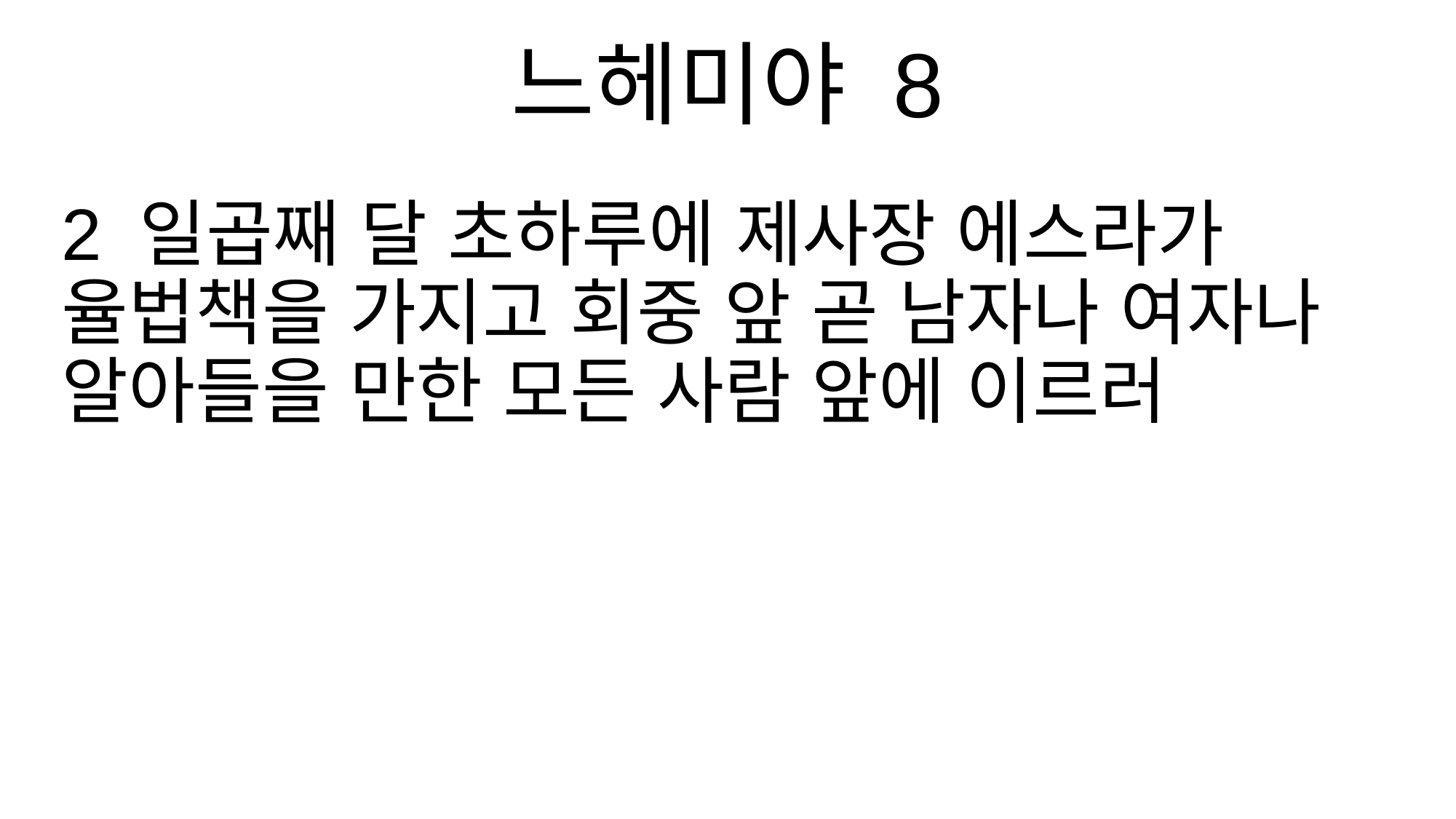

느헤미야 8
2 일곱째 달 초하루에 제사장 에스라가 율법책을 가지고 회중 앞 곧 남자나 여자나 알아들을 만한 모든 사람 앞에 이르러